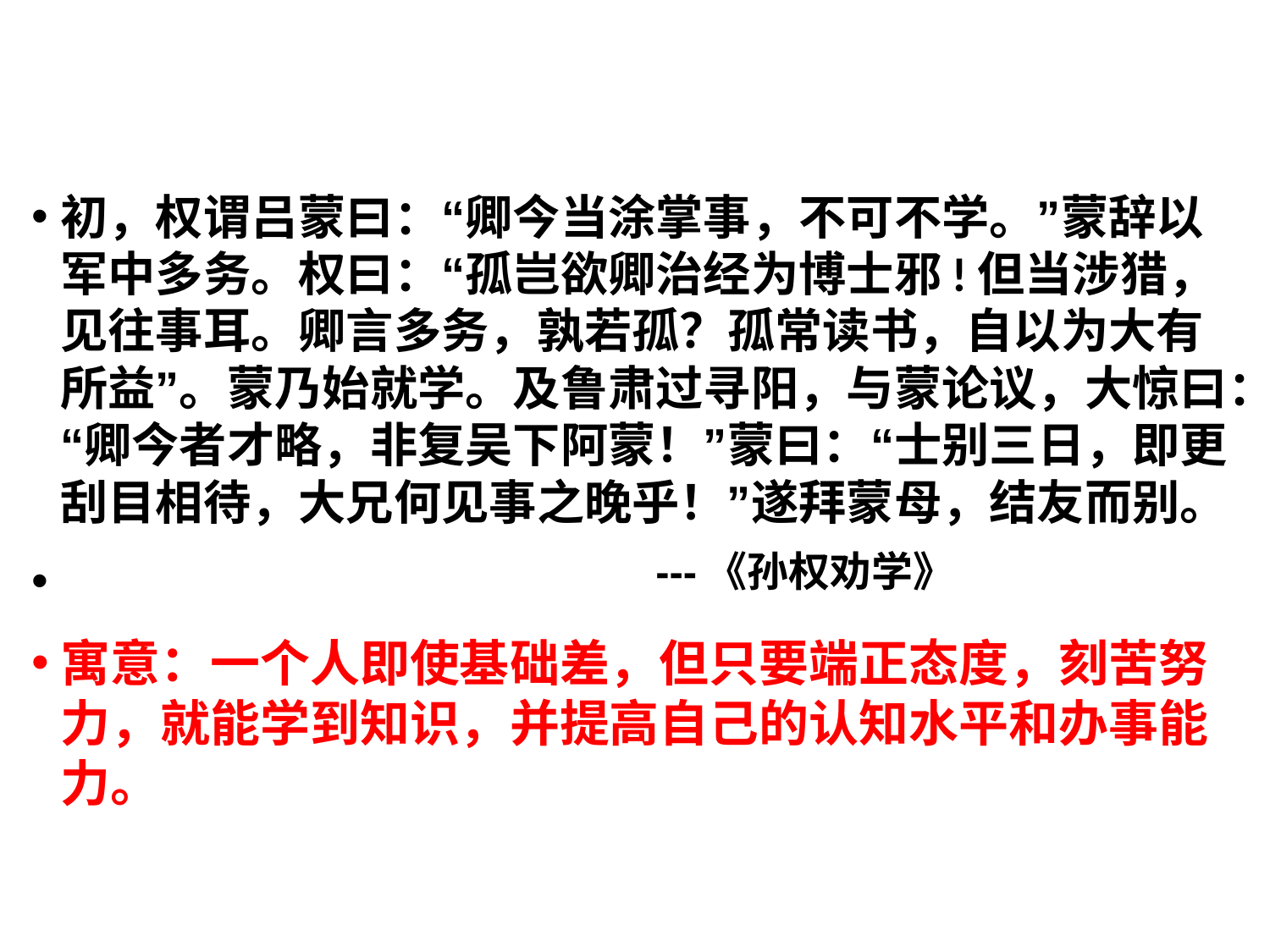

初，权谓吕蒙曰：“卿今当涂掌事，不可不学。”蒙辞以军中多务。权曰：“孤岂欲卿治经为博士邪!但当涉猎，见往事耳。卿言多务，孰若孤？孤常读书，自以为大有所益”。蒙乃始就学。及鲁肃过寻阳，与蒙论议，大惊曰：“卿今者才略，非复吴下阿蒙！”蒙曰：“士别三日，即更刮目相待，大兄何见事之晚乎！”遂拜蒙母，结友而别。
                                                                                                 ---《孙权劝学》
寓意：一个人即使基础差，但只要端正态度，刻苦努力，就能学到知识，并提高自己的认知水平和办事能力。